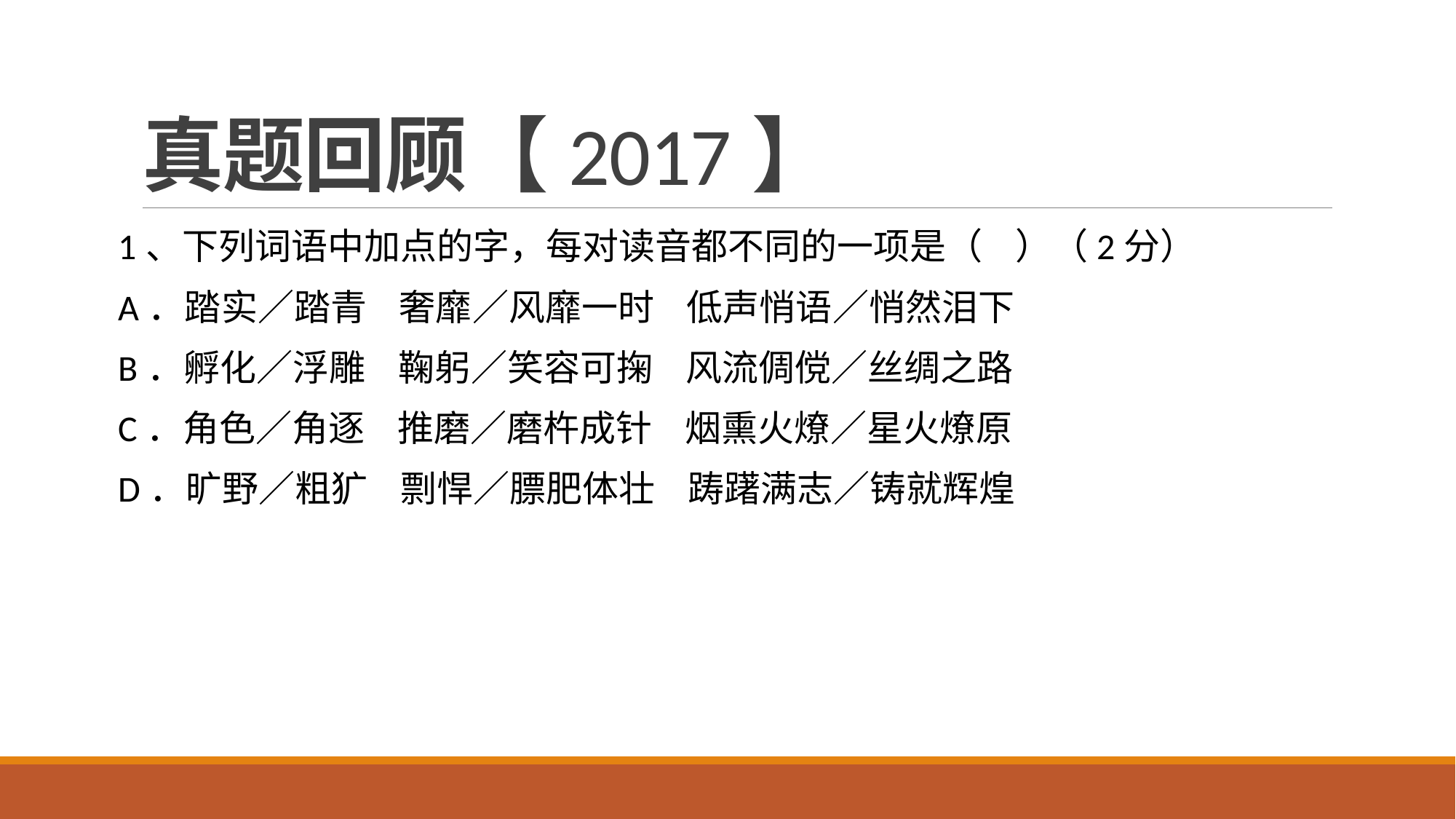

# 真题回顾【2017】
1、下列词语中加点的字，每对读音都不同的一项是（    ）（2分）
A．踏实∕踏青    奢靡∕风靡一时    低声悄语∕悄然泪下
B．孵化∕浮雕    鞠躬∕笑容可掬    风流倜傥∕丝绸之路
C．角色∕角逐    推磨∕磨杵成针    烟熏火燎∕星火燎原
D．旷野∕粗犷    剽悍∕膘肥体壮    踌躇满志∕铸就辉煌